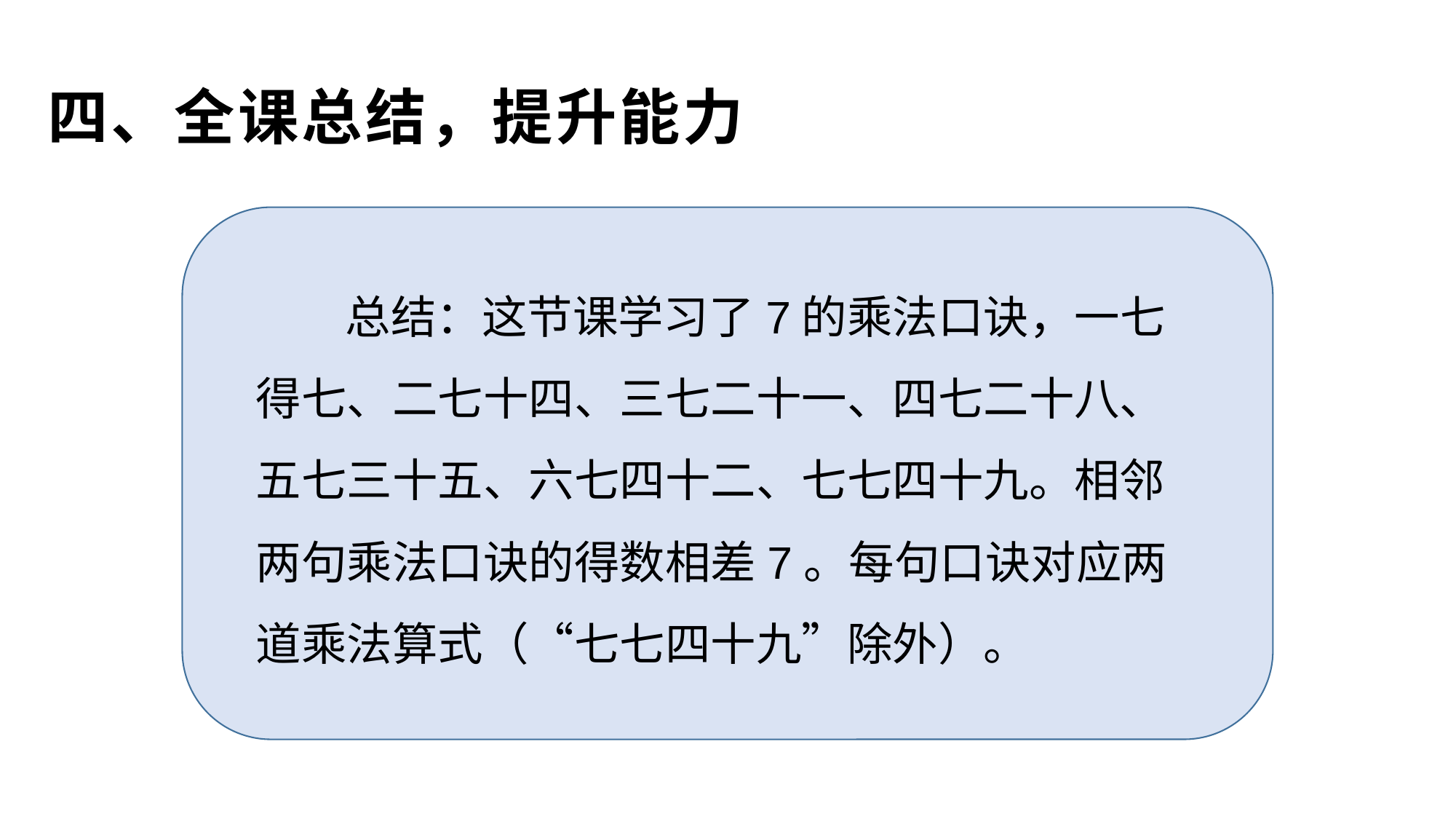

# 四、全课总结，提升能力

总结：这节课学习了7的乘法口诀，一七得七、二七十四、三七二十一、四七二十八、五七三十五、六七四十二、七七四十九。相邻两句乘法口诀的得数相差7。每句口诀对应两道乘法算式（“七七四十九”除外）。